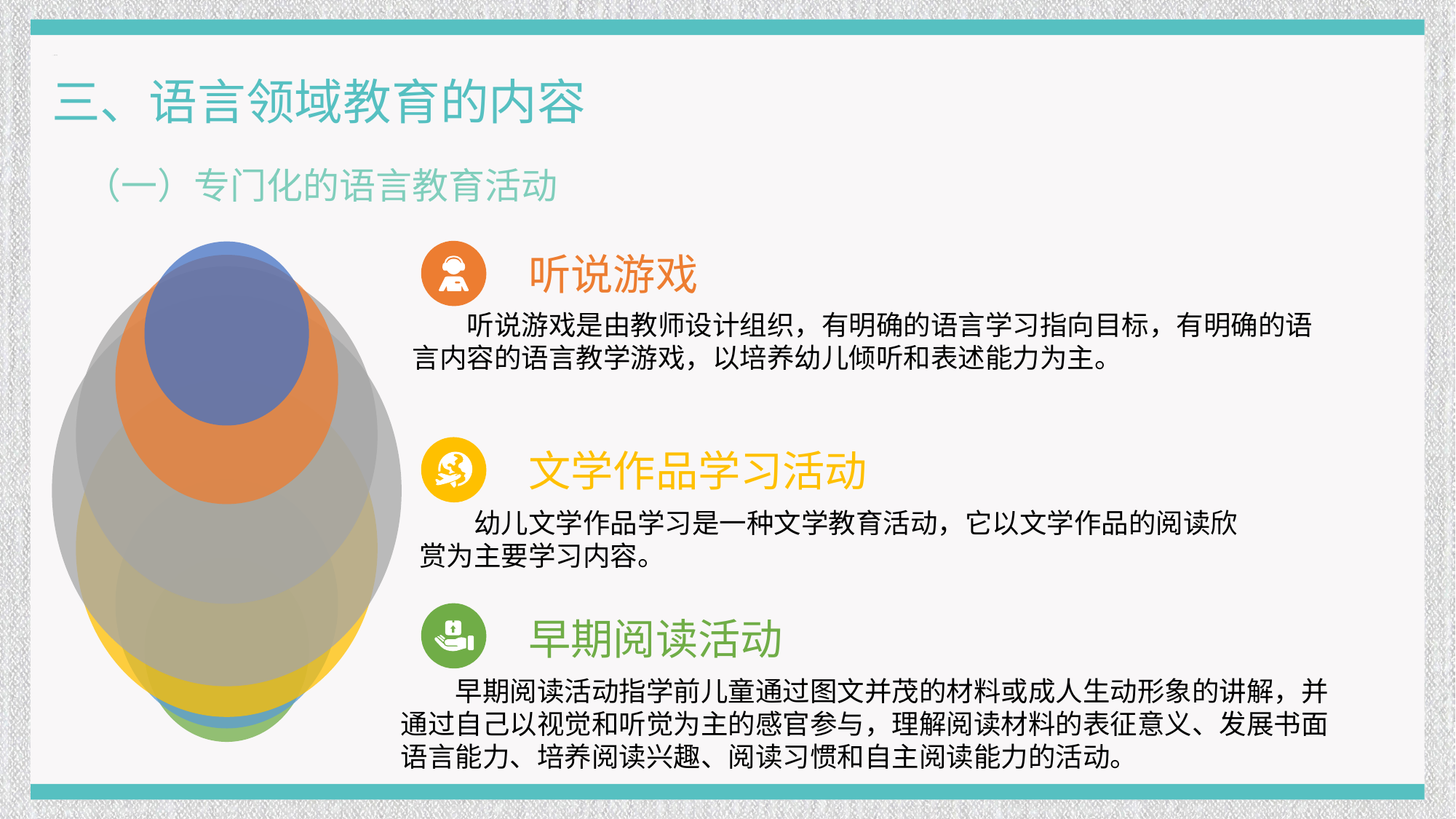

三、语言领域教育的内容
（一）专门化的语言教育活动

听说游戏
听说游戏是由教师设计组织，有明确的语言学习指向目标，有明确的语言内容的语言教学游戏，以培养幼儿倾听和表述能力为主。

文学作品学习活动
幼儿文学作品学习是一种文学教育活动，它以文学作品的阅读欣赏为主要学习内容。

早期阅读活动
早期阅读活动指学前儿童通过图文并茂的材料或成人生动形象的讲解，并通过自己以视觉和听觉为主的感官参与，理解阅读材料的表征意义、发展书面语言能力、培养阅读兴趣、阅读习惯和自主阅读能力的活动。